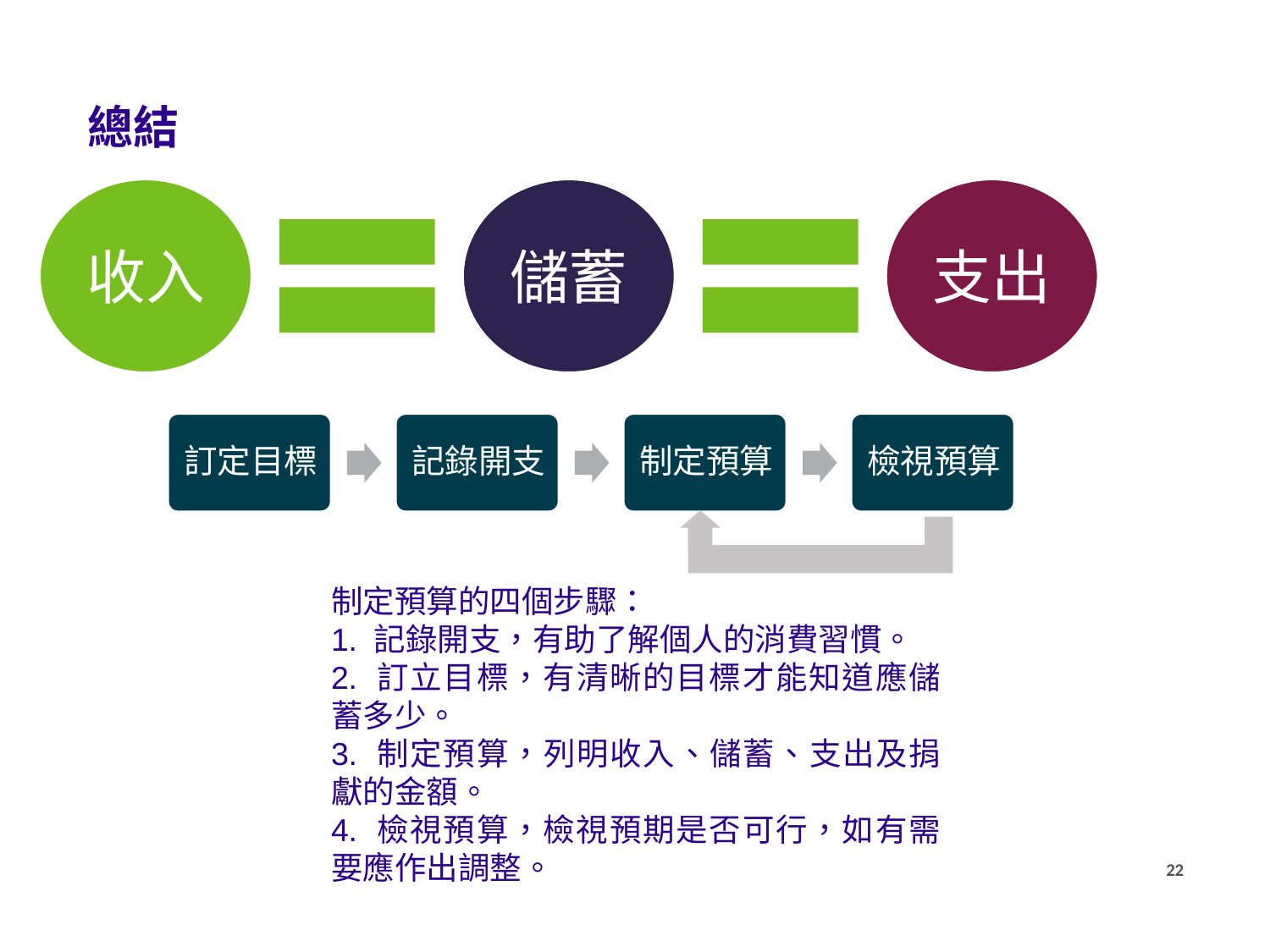

總結
收入
儲蓄
支出
訂定目標

記錄開支

制定預算

檢視預算

制定預算的四個步驟：
1. 記錄開支，有助了解個人的消費習慣。
2. 訂立目標，有清晰的目標才能知道應儲蓄多少。
3. 制定預算，列明收入、儲蓄、支出及捐獻的金額。
4. 檢視預算，檢視預期是否可行，如有需要應作出調整。